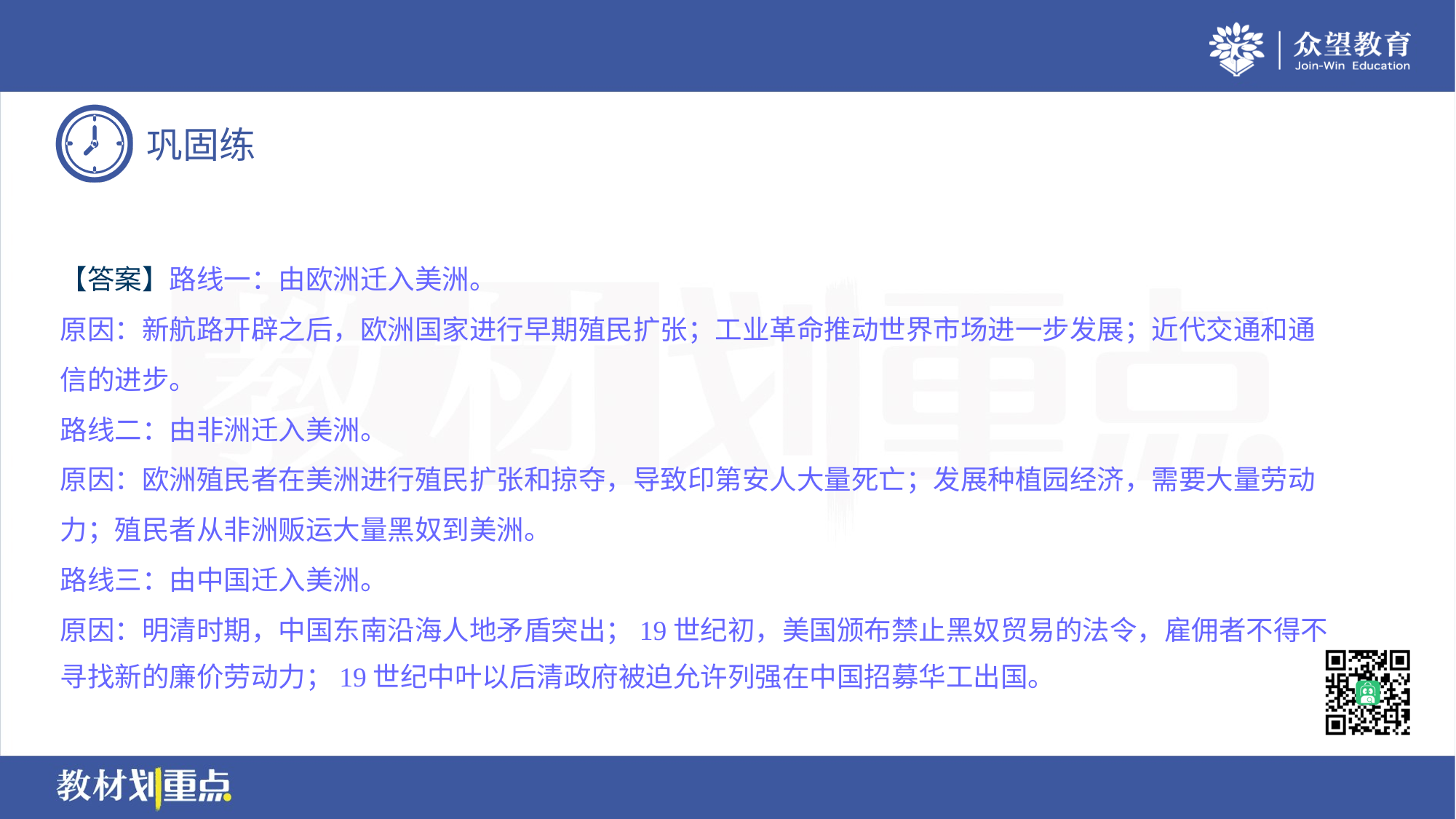

【答案】路线一：由欧洲迁入美洲。
原因：新航路开辟之后，欧洲国家进行早期殖民扩张；工业革命推动世界市场进一步发展；近代交通和通
信的进步。
路线二：由非洲迁入美洲。
原因：欧洲殖民者在美洲进行殖民扩张和掠夺，导致印第安人大量死亡；发展种植园经济，需要大量劳动
力；殖民者从非洲贩运大量黑奴到美洲。
路线三：由中国迁入美洲。
原因：明清时期，中国东南沿海人地矛盾突出；19世纪初，美国颁布禁止黑奴贸易的法令，雇佣者不得不
寻找新的廉价劳动力；19世纪中叶以后清政府被迫允许列强在中国招募华工出国。